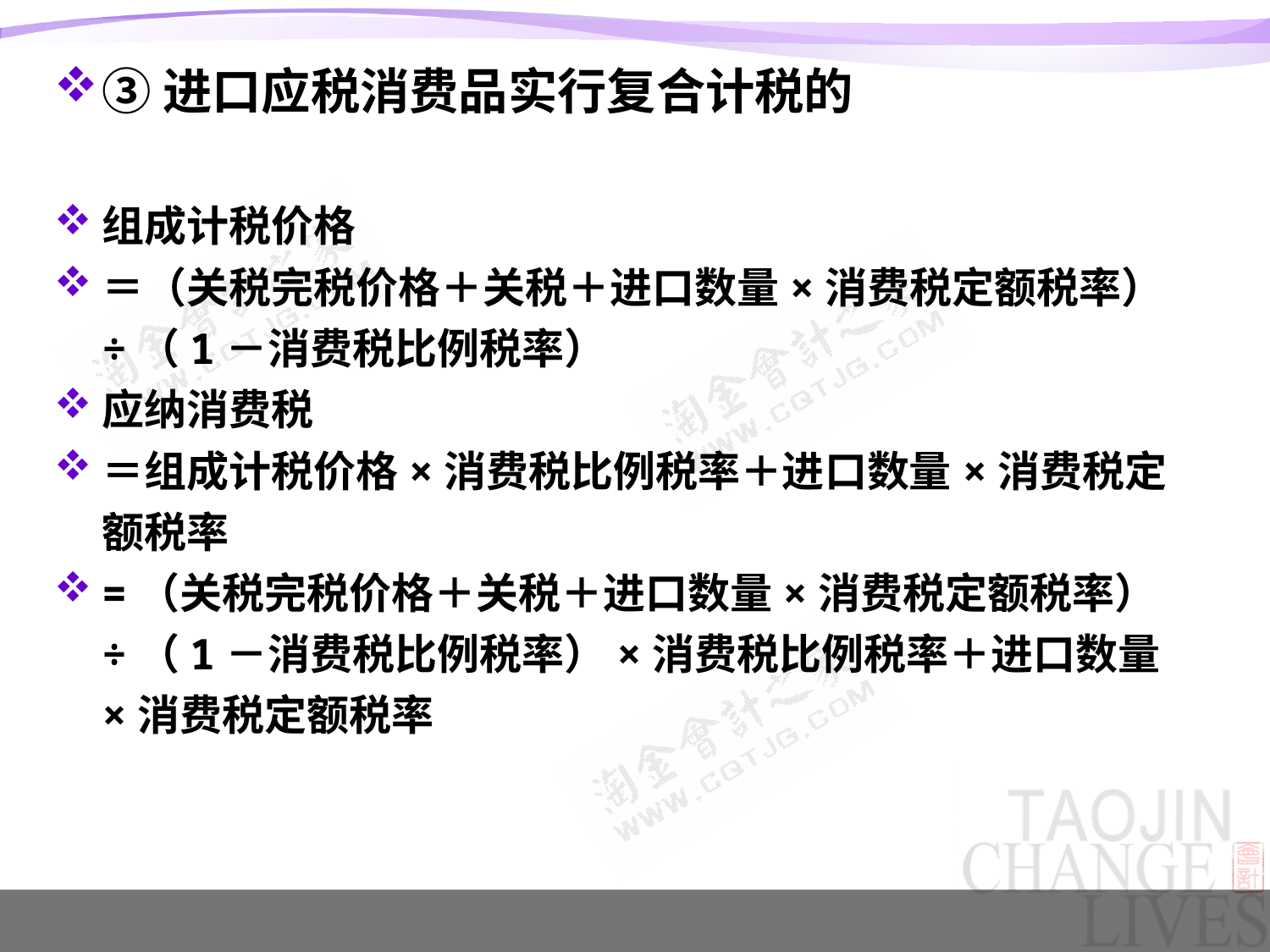

③进口应税消费品实行复合计税的

组成计税价格
＝（关税完税价格＋关税＋进口数量×消费税定额税率）÷（1－消费税比例税率）
应纳消费税
＝组成计税价格×消费税比例税率＋进口数量×消费税定额税率
=（关税完税价格＋关税＋进口数量×消费税定额税率）÷（1－消费税比例税率）×消费税比例税率＋进口数量×消费税定额税率
#